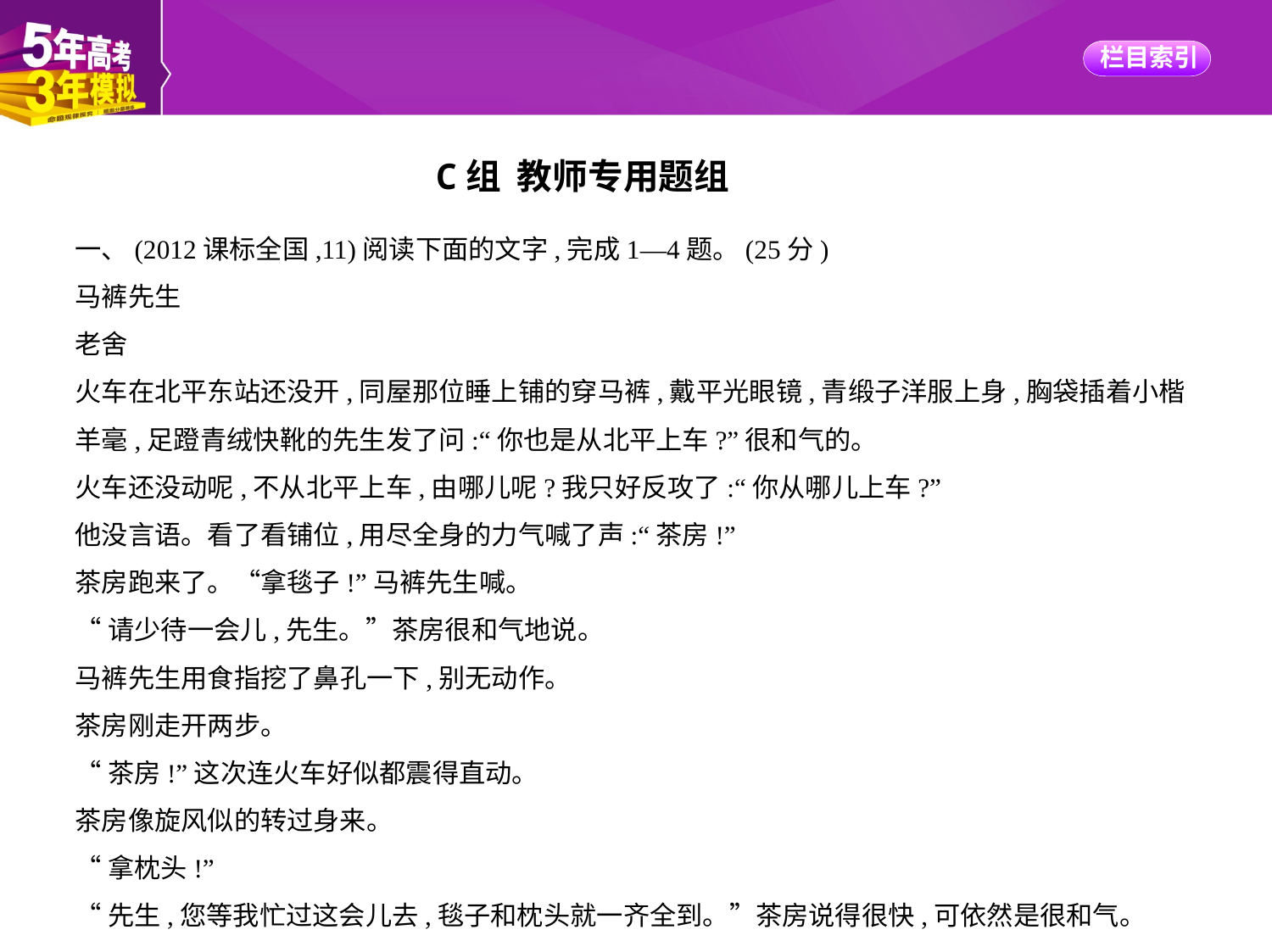

C组  教师专用题组
一、(2012课标全国,11)阅读下面的文字,完成1—4题。(25分)
马裤先生
老舍
火车在北平东站还没开,同屋那位睡上铺的穿马裤,戴平光眼镜,青缎子洋服上身,胸袋插着小楷
羊毫,足蹬青绒快靴的先生发了问:“你也是从北平上车?”很和气的。
火车还没动呢,不从北平上车,由哪儿呢?我只好反攻了:“你从哪儿上车?”
他没言语。看了看铺位,用尽全身的力气喊了声:“茶房!”
茶房跑来了。“拿毯子!”马裤先生喊。
“请少待一会儿,先生。”茶房很和气地说。
马裤先生用食指挖了鼻孔一下,别无动作。
茶房刚走开两步。
“茶房!”这次连火车好似都震得直动。
茶房像旋风似的转过身来。
“拿枕头!”
“先生,您等我忙过这会儿去,毯子和枕头就一齐全到。”茶房说得很快,可依然是很和气。